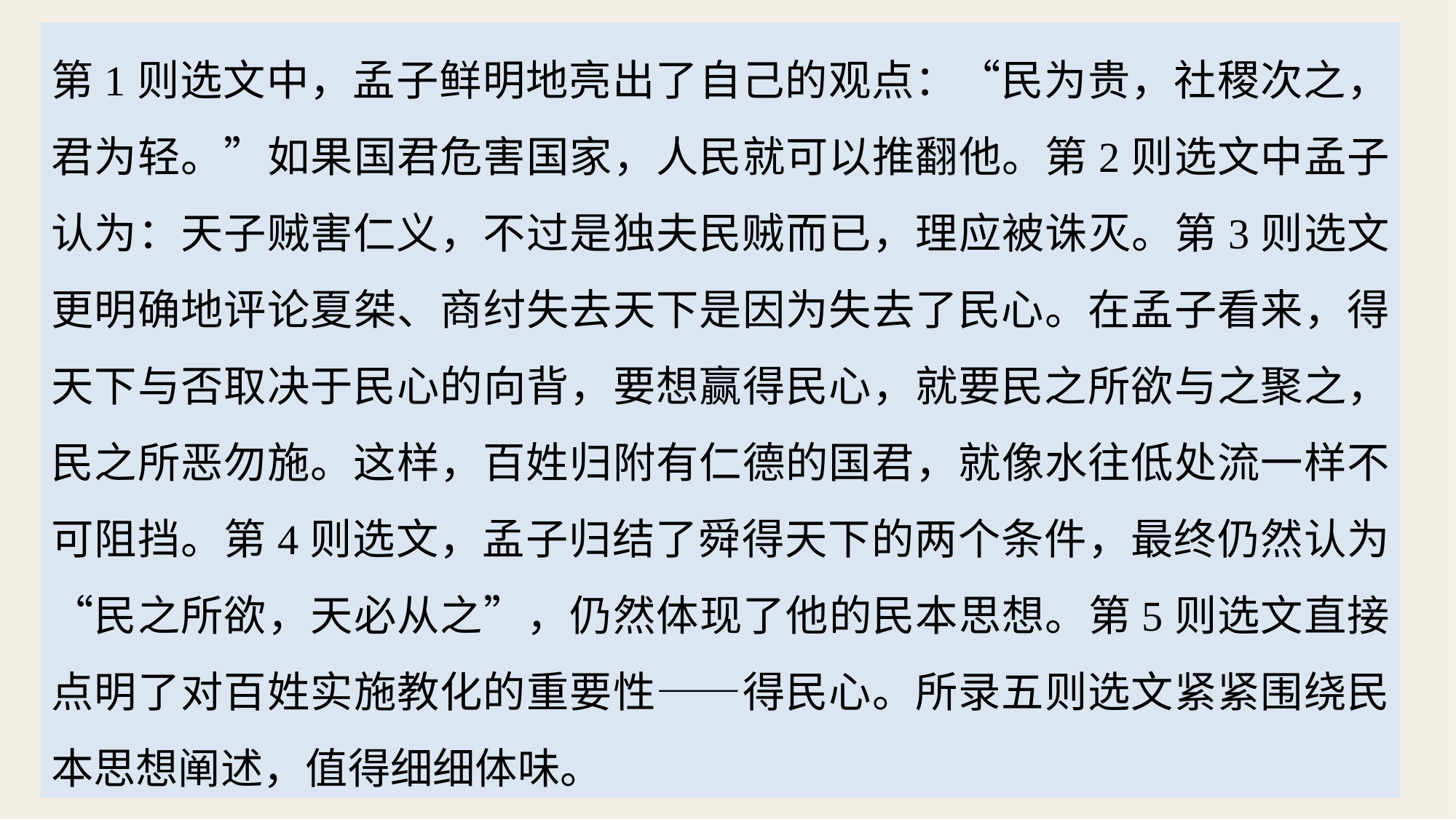

第1则选文中，孟子鲜明地亮出了自己的观点：“民为贵，社稷次之，君为轻。”如果国君危害国家，人民就可以推翻他。第2则选文中孟子认为：天子贼害仁义，不过是独夫民贼而已，理应被诛灭。第3则选文更明确地评论夏桀、商纣失去天下是因为失去了民心。在孟子看来，得天下与否取决于民心的向背，要想赢得民心，就要民之所欲与之聚之，民之所恶勿施。这样，百姓归附有仁德的国君，就像水往低处流一样不可阻挡。第4则选文，孟子归结了舜得天下的两个条件，最终仍然认为“民之所欲，天必从之”，仍然体现了他的民本思想。第5则选文直接点明了对百姓实施教化的重要性——得民心。所录五则选文紧紧围绕民本思想阐述，值得细细体味。